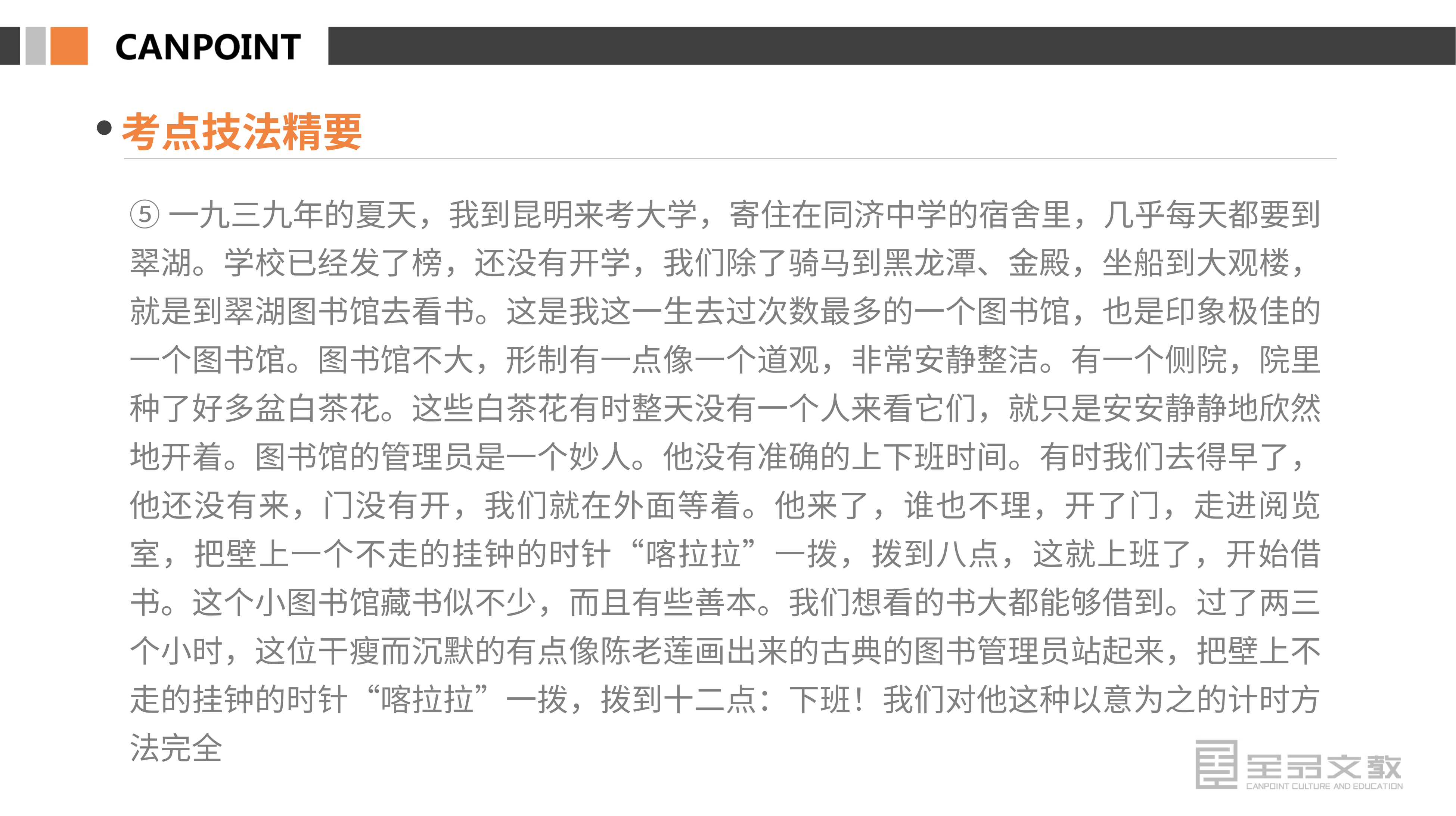

考点技法精要

⑤一九三九年的夏天，我到昆明来考大学，寄住在同济中学的宿舍里，几乎每天都要到翠湖。学校已经发了榜，还没有开学，我们除了骑马到黑龙潭、金殿，坐船到大观楼，就是到翠湖图书馆去看书。这是我这一生去过次数最多的一个图书馆，也是印象极佳的一个图书馆。图书馆不大，形制有一点像一个道观，非常安静整洁。有一个侧院，院里种了好多盆白茶花。这些白茶花有时整天没有一个人来看它们，就只是安安静静地欣然地开着。图书馆的管理员是一个妙人。他没有准确的上下班时间。有时我们去得早了，他还没有来，门没有开，我们就在外面等着。他来了，谁也不理，开了门，走进阅览室，把壁上一个不走的挂钟的时针“喀拉拉”一拨，拨到八点，这就上班了，开始借书。这个小图书馆藏书似不少，而且有些善本。我们想看的书大都能够借到。过了两三个小时，这位干瘦而沉默的有点像陈老莲画出来的古典的图书管理员站起来，把壁上不走的挂钟的时针“喀拉拉”一拨，拨到十二点：下班！我们对他这种以意为之的计时方法完全